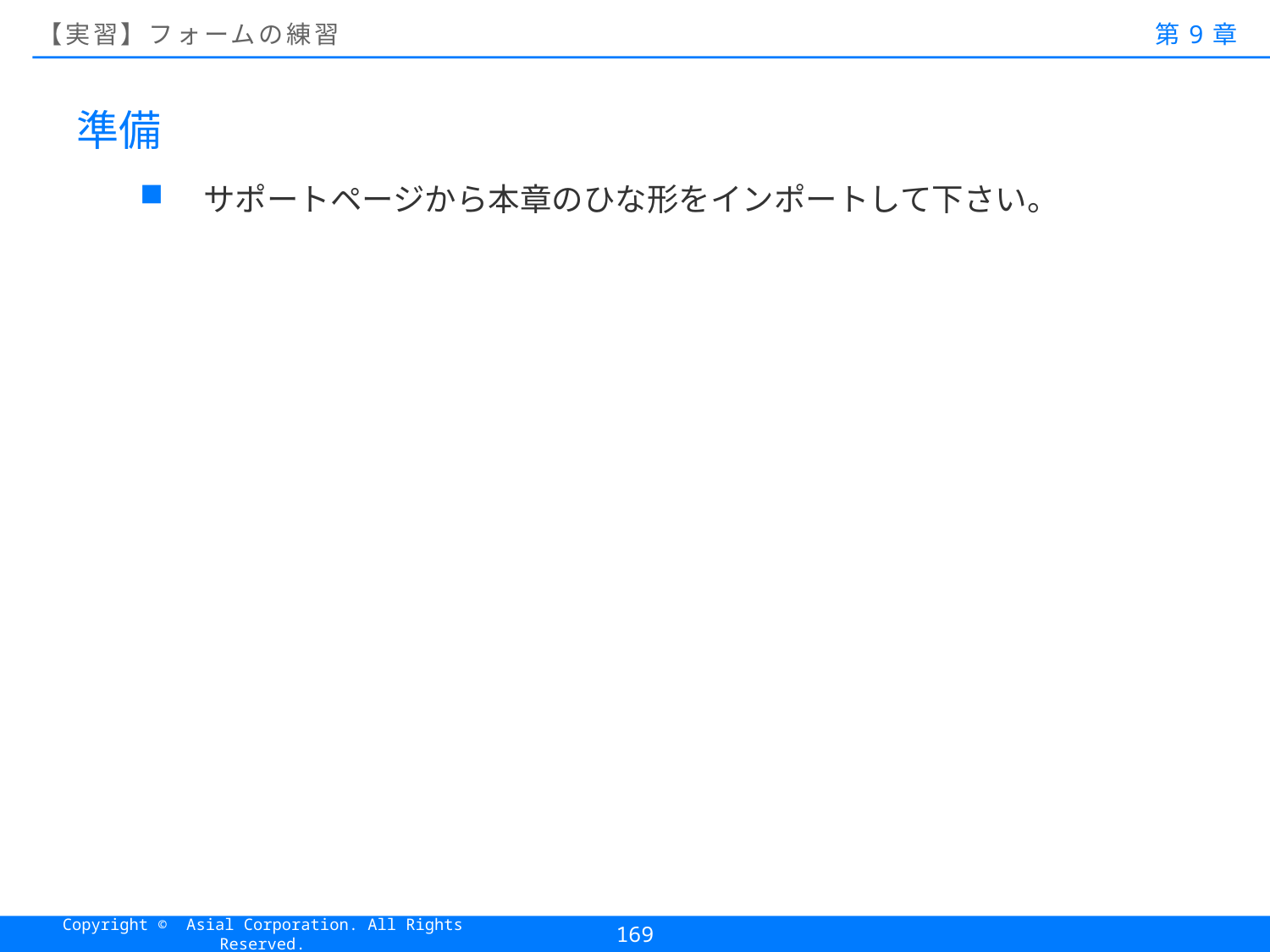

# 【実習】フォームの練習
第9章
準備
サポートページから本章のひな形をインポートして下さい。
169